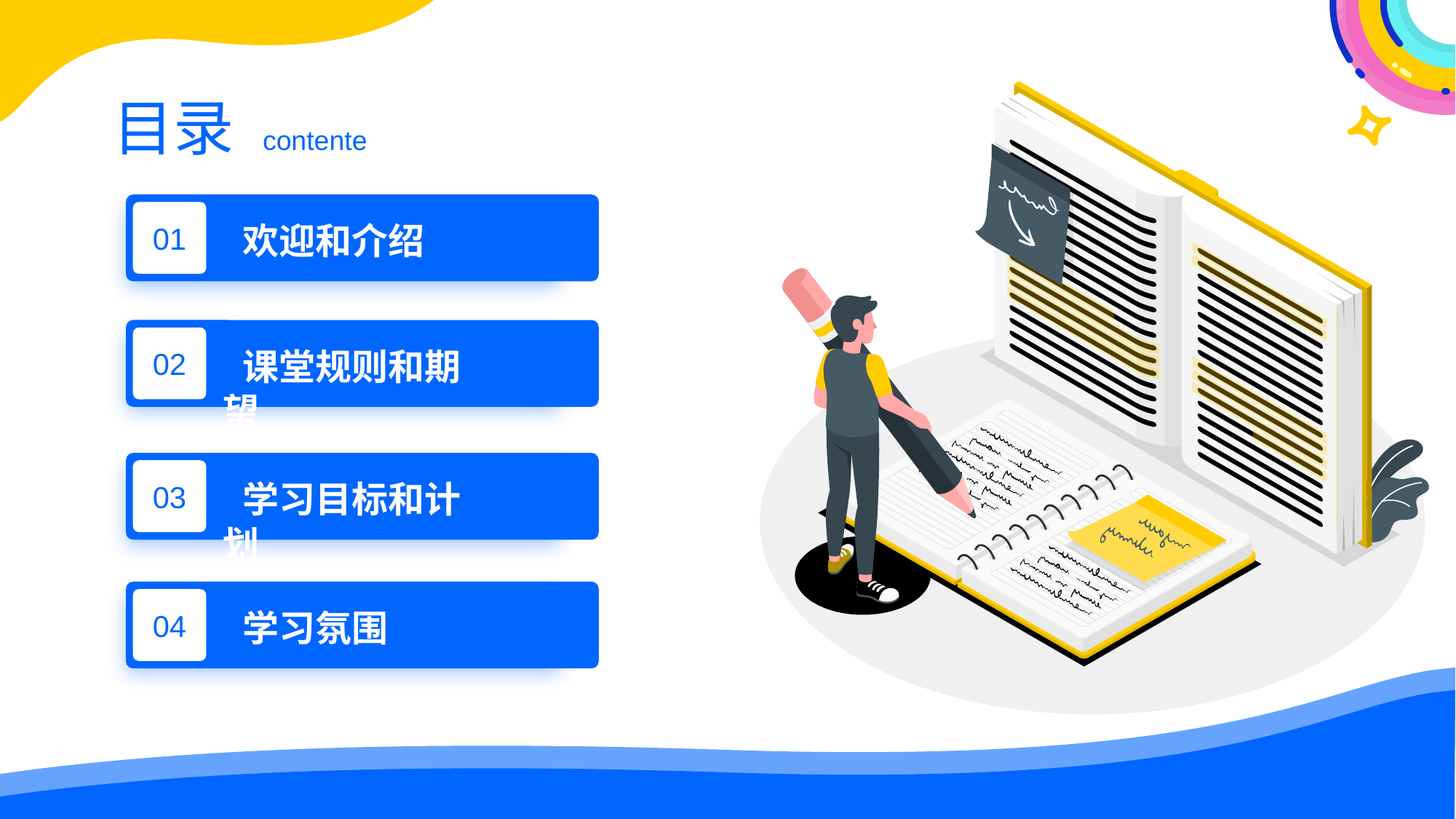

目录 contente

01
 欢迎和介绍

02
 课堂规则和期望

03
 学习目标和计划

04
 学习氛围